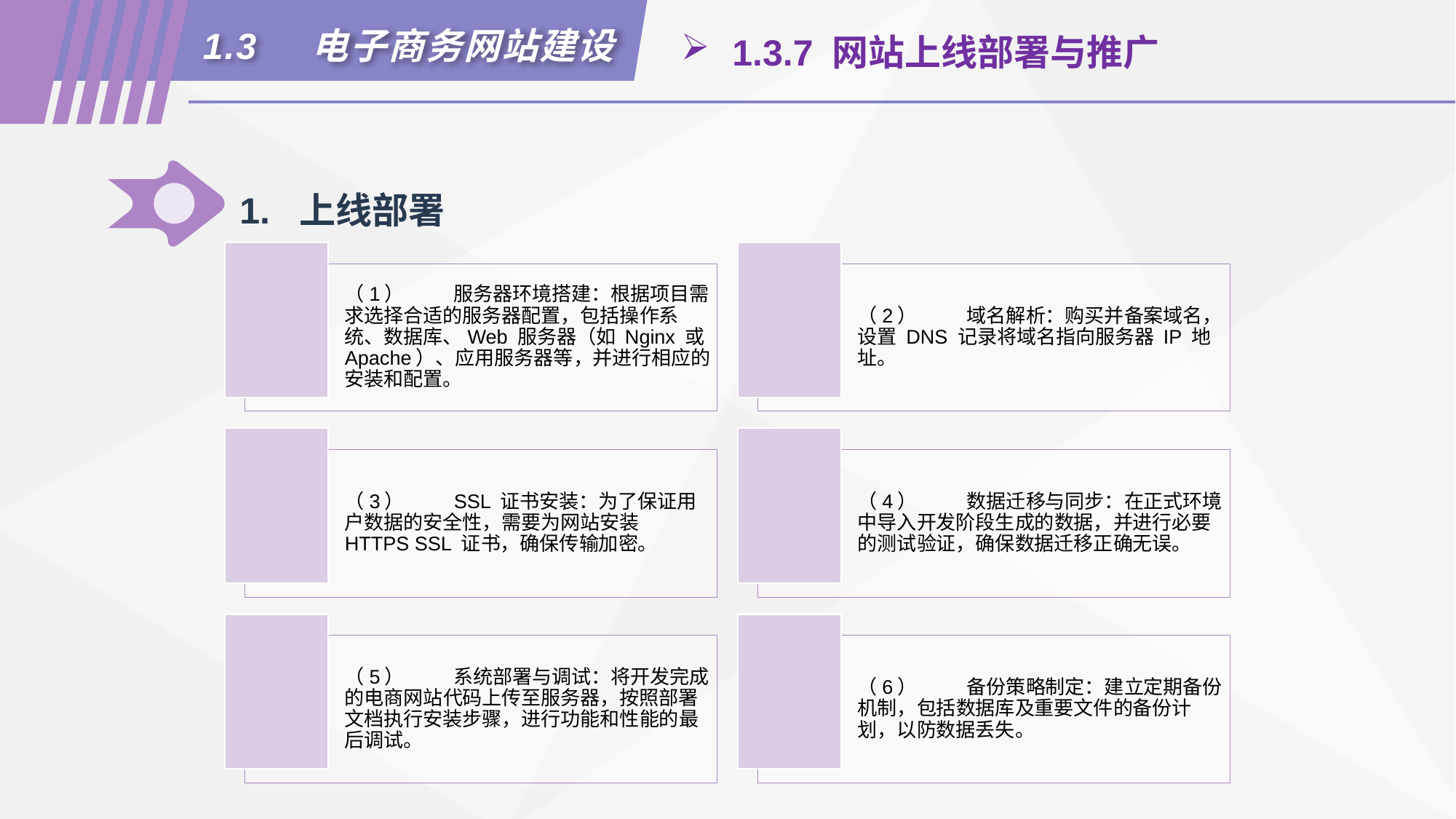

1.3	电子商务网站建设
 1.3.7 网站上线部署与推广

1.  上线部署
（1）	服务器环境搭建：根据项目需求选择合适的服务器配置，包括操作系统、数据库、Web 服务器（如 Nginx 或 Apache）、应用服务器等，并进行相应的安装和配置。
（2）	域名解析：购买并备案域名，设置 DNS 记录将域名指向服务器 IP 地址。
（3）	SSL 证书安装：为了保证用户数据的安全性，需要为网站安装 HTTPS SSL 证书，确保传输加密。
（4）	数据迁移与同步：在正式环境中导入开发阶段生成的数据，并进行必要的测试验证，确保数据迁移正确无误。
（5）	系统部署与调试：将开发完成的电商网站代码上传至服务器，按照部署文档执行安装步骤，进行功能和性能的最后调试。
（6）	备份策略制定：建立定期备份机制，包括数据库及重要文件的备份计划，以防数据丢失。